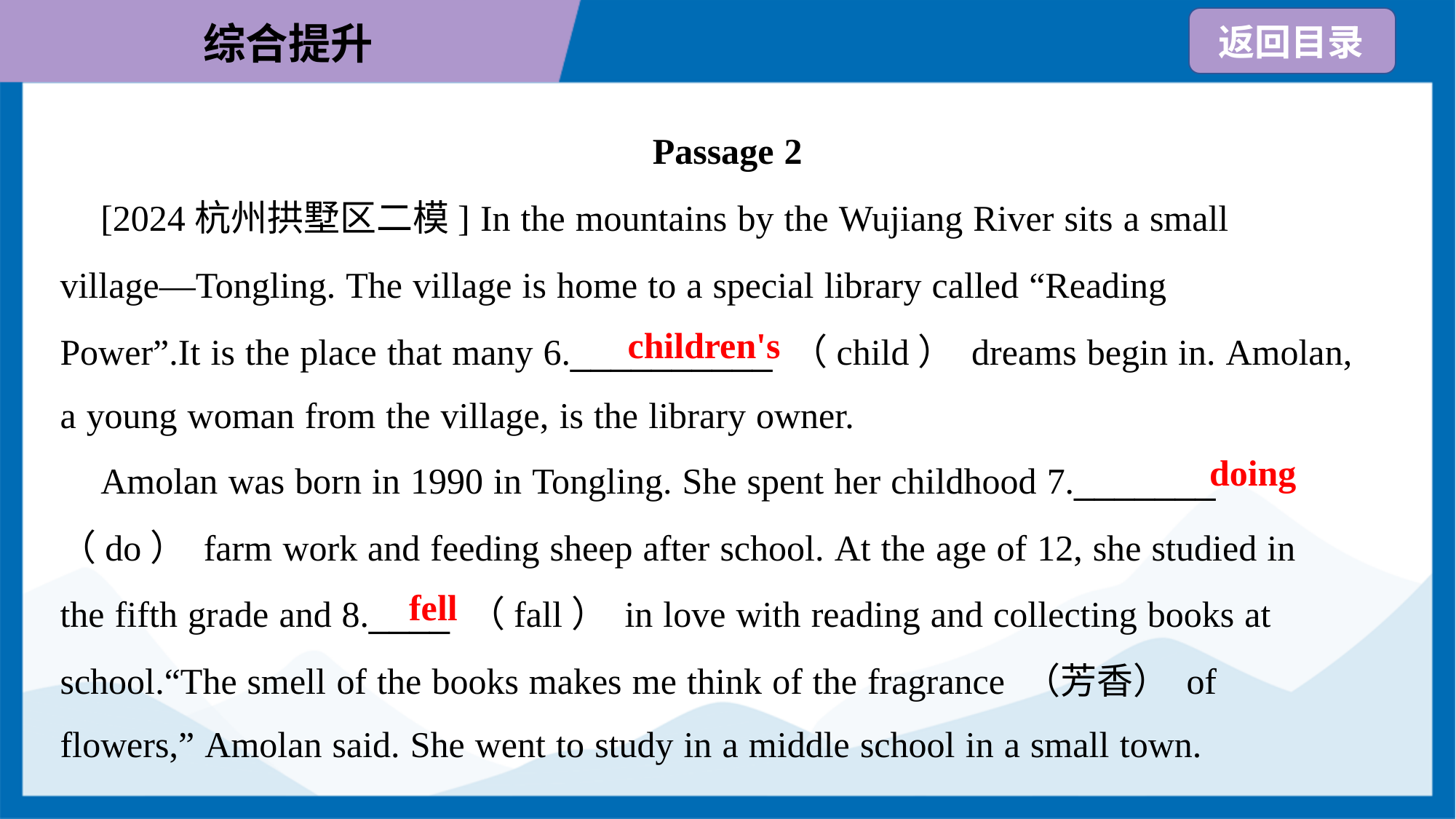

Passage 2
    [2024杭州拱墅区二模] In the mountains by the Wujiang River sits a small
village—Tongling. The village is home to a special library called “Reading
Power”.It is the place that many 6.__________ （child） dreams begin in. Amolan,
a young woman from the village, is the library owner.
children's
doing
    Amolan was born in 1990 in Tongling. She spent her childhood 7._______
（do） farm work and feeding sheep after school. At the age of 12, she studied in
the fifth grade and 8.____ （fall） in love with reading and collecting books at
school.“The smell of the books makes me think of the fragrance （芳香） of
flowers,” Amolan said. She went to study in a middle school in a small town.
fell